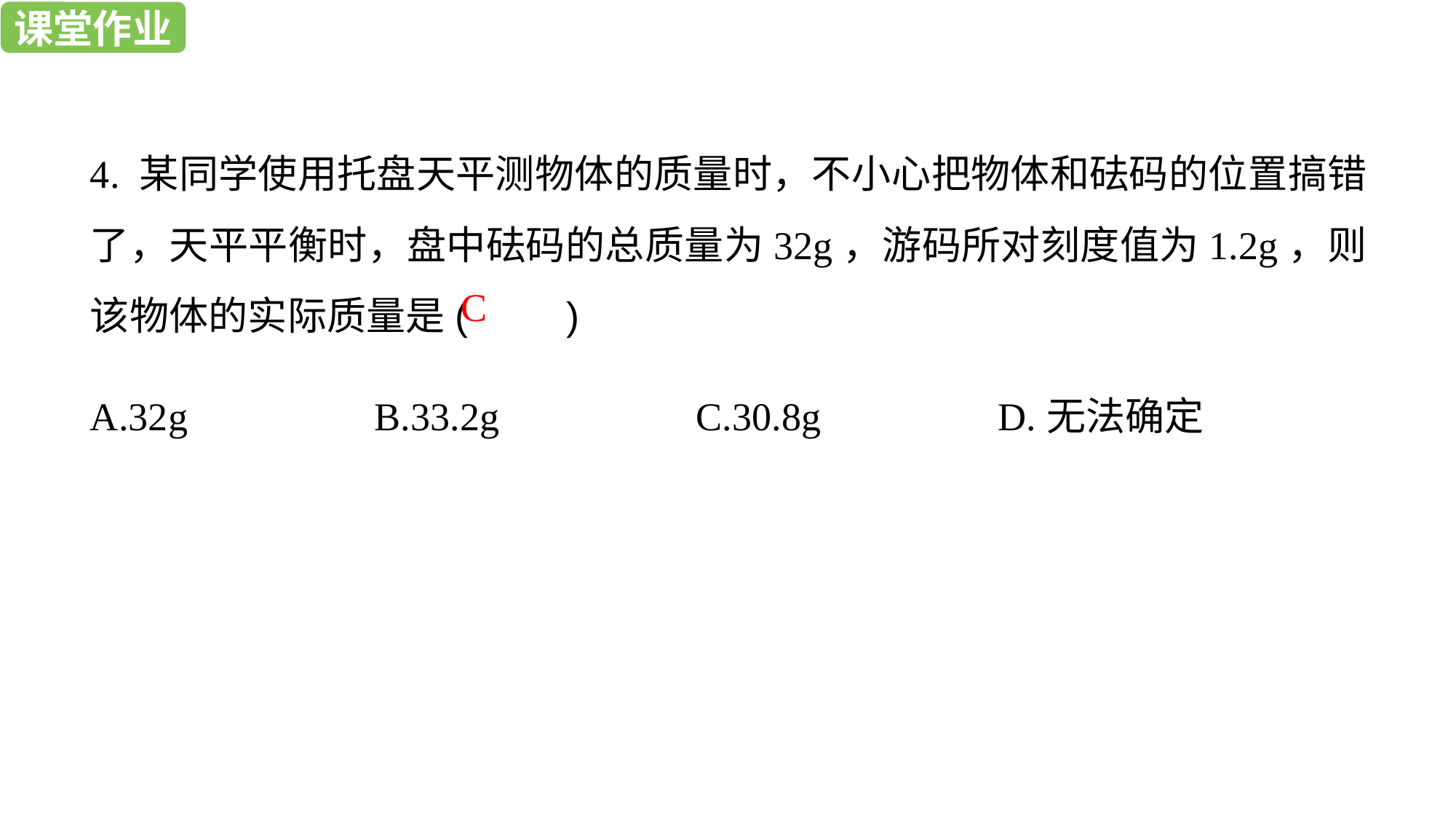

课堂作业
课堂作业
4. 某同学使用托盘天平测物体的质量时，不小心把物体和砝码的位置搞错了，天平平衡时，盘中砝码的总质量为32g，游码所对刻度值为1.2g，则该物体的实际质量是(         )
C
A.32g                   B.33.2g                    C.30.8g                  D.无法确定